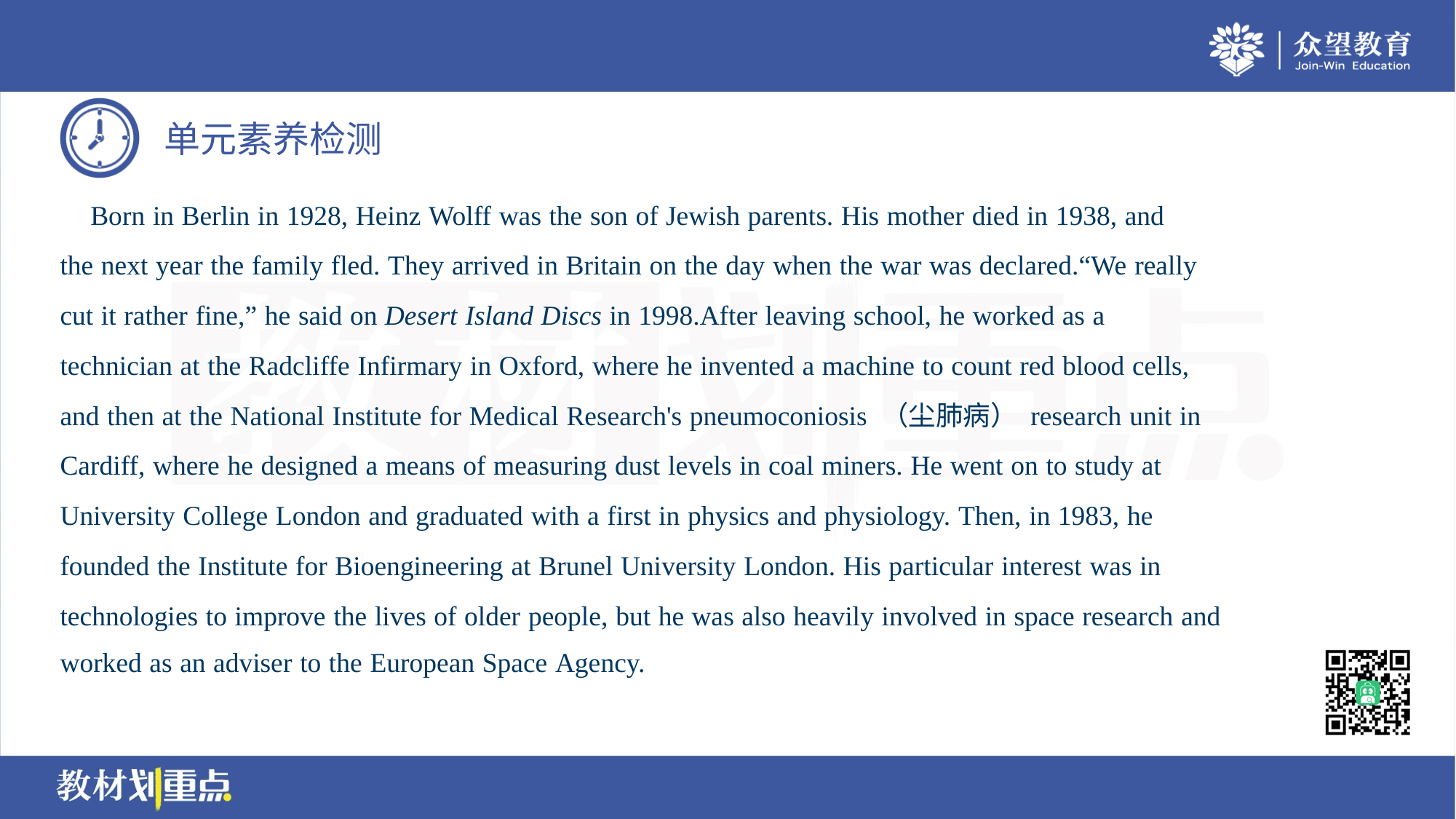

Born in Berlin in 1928, Heinz Wolff was the son of Jewish parents. His mother died in 1938, and
the next year the family fled. They arrived in Britain on the day when the war was declared.“We really
cut it rather fine,” he said on Desert Island Discs in 1998.After leaving school, he worked as a
technician at the Radcliffe Infirmary in Oxford, where he invented a machine to count red blood cells,
and then at the National Institute for Medical Research's pneumoconiosis （尘肺病） research unit in
Cardiff, where he designed a means of measuring dust levels in coal miners. He went on to study at
University College London and graduated with a first in physics and physiology. Then, in 1983, he
founded the Institute for Bioengineering at Brunel University London. His particular interest was in
technologies to improve the lives of older people, but he was also heavily involved in space research and
worked as an adviser to the European Space Agency.